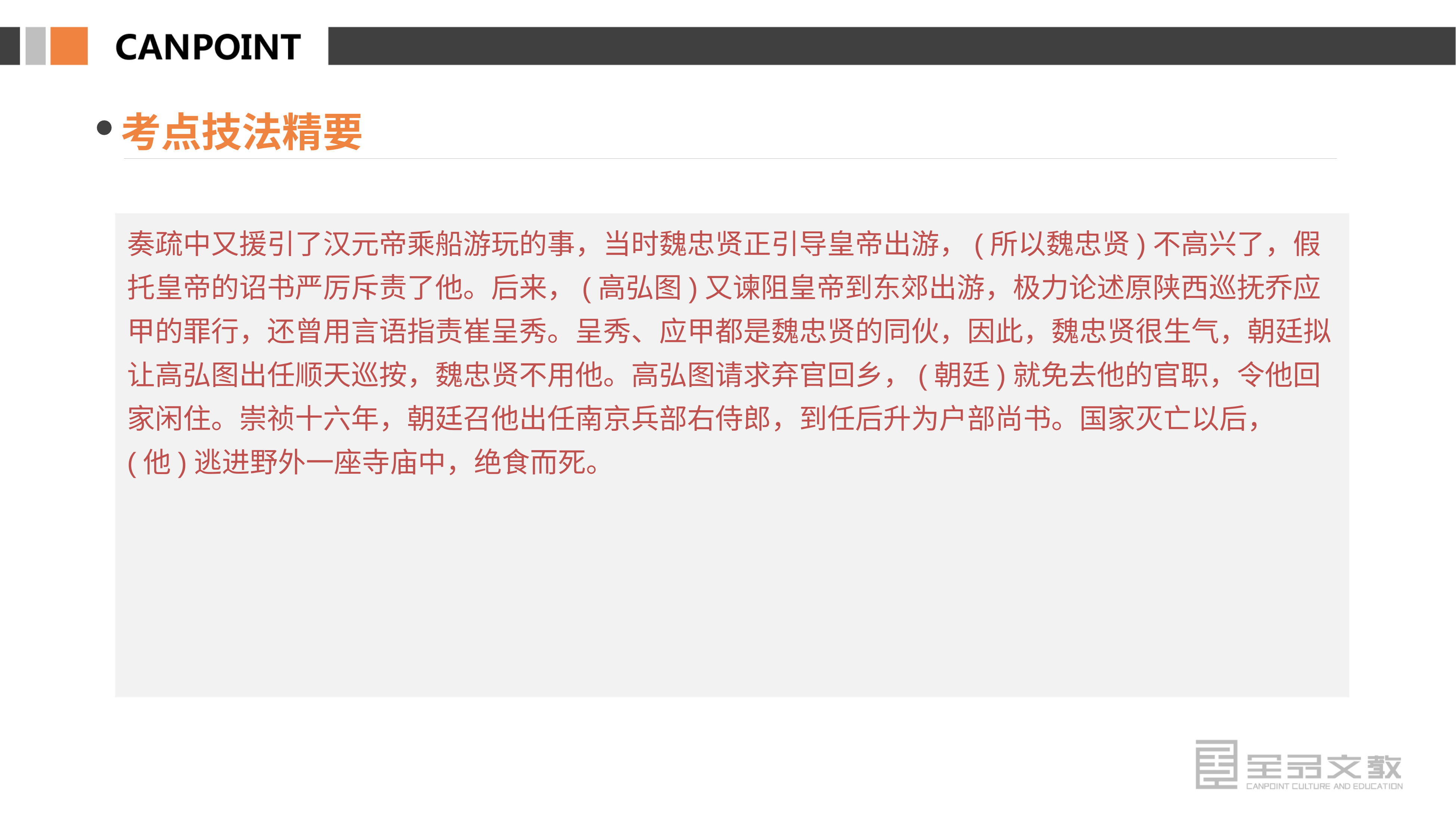

考点技法精要

奏疏中又援引了汉元帝乘船游玩的事，当时魏忠贤正引导皇帝出游，(所以魏忠贤)不高兴了，假托皇帝的诏书严厉斥责了他。后来，(高弘图)又谏阻皇帝到东郊出游，极力论述原陕西巡抚乔应甲的罪行，还曾用言语指责崔呈秀。呈秀、应甲都是魏忠贤的同伙，因此，魏忠贤很生气，朝廷拟让高弘图出任顺天巡按，魏忠贤不用他。高弘图请求弃官回乡，(朝廷)就免去他的官职，令他回家闲住。崇祯十六年，朝廷召他出任南京兵部右侍郎，到任后升为户部尚书。国家灭亡以后，(他)逃进野外一座寺庙中，绝食而死。